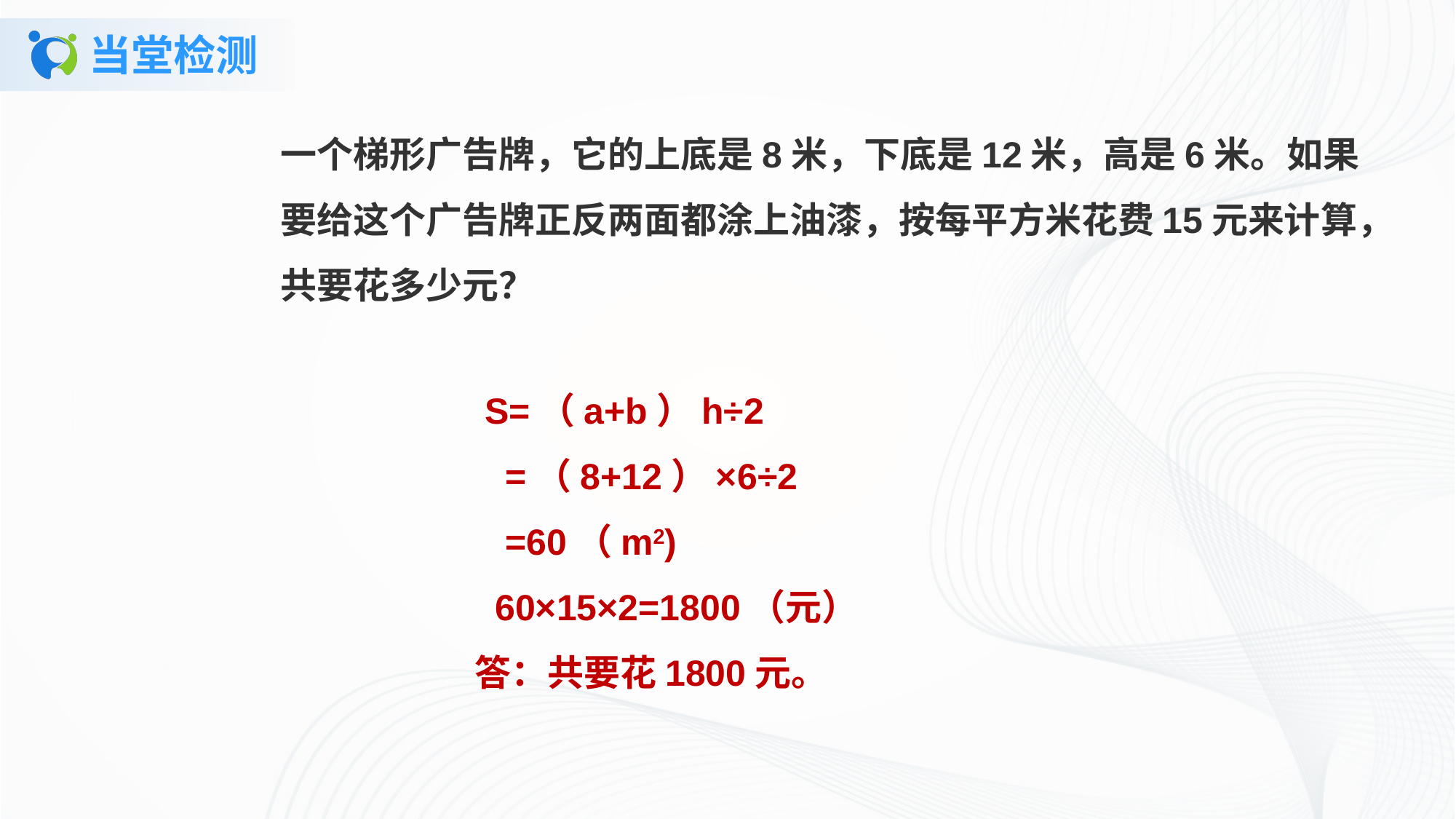

# 当堂检测
一个梯形广告牌，它的上底是8米，下底是12米，高是6米。如果要给这个广告牌正反两面都涂上油漆，按每平方米花费15元来计算，共要花多少元？
 S=（a+b）h÷2
   =（8+12）×6÷2
   =60（m2)
  60×15×2=1800（元）
答：共要花1800元。